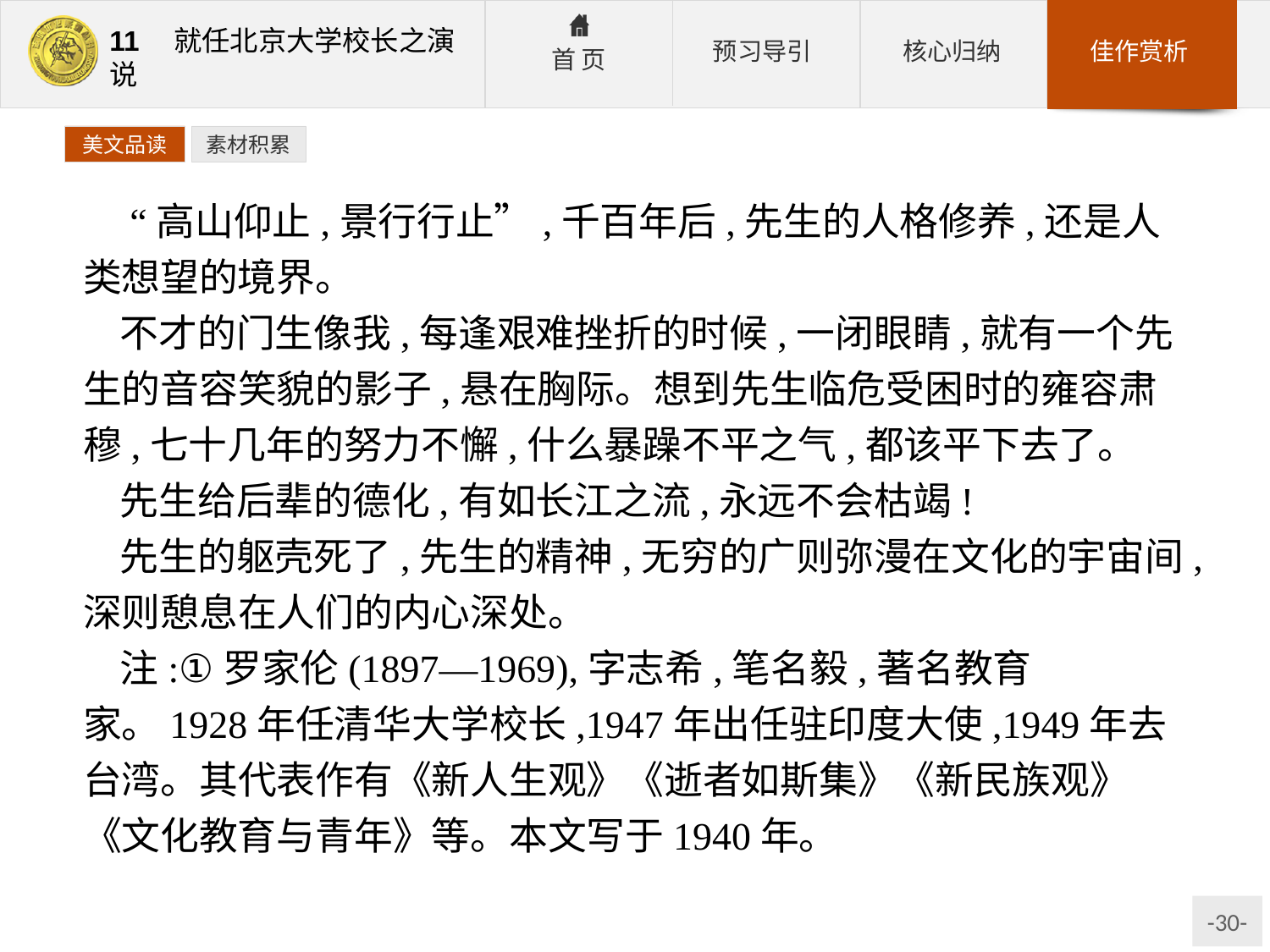

美文品读
素材积累
 “高山仰止,景行行止”,千百年后,先生的人格修养,还是人类想望的境界。
不才的门生像我,每逢艰难挫折的时候,一闭眼睛,就有一个先生的音容笑貌的影子,悬在胸际。想到先生临危受困时的雍容肃穆,七十几年的努力不懈,什么暴躁不平之气,都该平下去了。
先生给后辈的德化,有如长江之流,永远不会枯竭!
先生的躯壳死了,先生的精神,无穷的广则弥漫在文化的宇宙间,深则憩息在人们的内心深处。
注:①罗家伦(1897—1969),字志希,笔名毅,著名教育家。1928年任清华大学校长,1947年出任驻印度大使,1949年去台湾。其代表作有《新人生观》《逝者如斯集》《新民族观》《文化教育与青年》等。本文写于1940年。